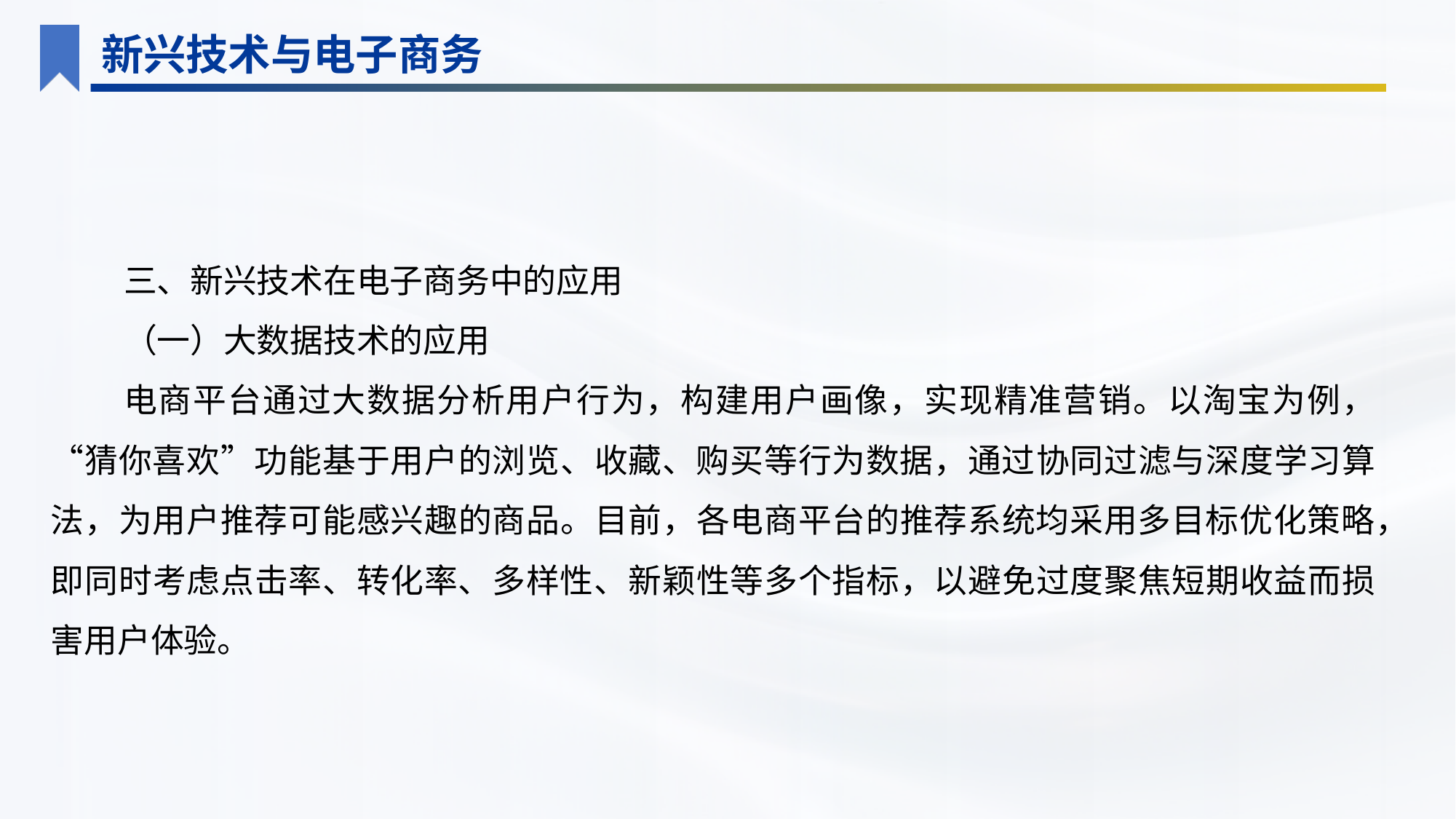

新兴技术与电子商务
三、新兴技术在电子商务中的应用
（一）大数据技术的应用
电商平台通过大数据分析用户行为，构建用户画像，实现精准营销。以淘宝为例，“猜你喜欢”功能基于用户的浏览、收藏、购买等行为数据，通过协同过滤与深度学习算法，为用户推荐可能感兴趣的商品。目前，各电商平台的推荐系统均采用多目标优化策略，即同时考虑点击率、转化率、多样性、新颖性等多个指标，以避免过度聚焦短期收益而损害用户体验。